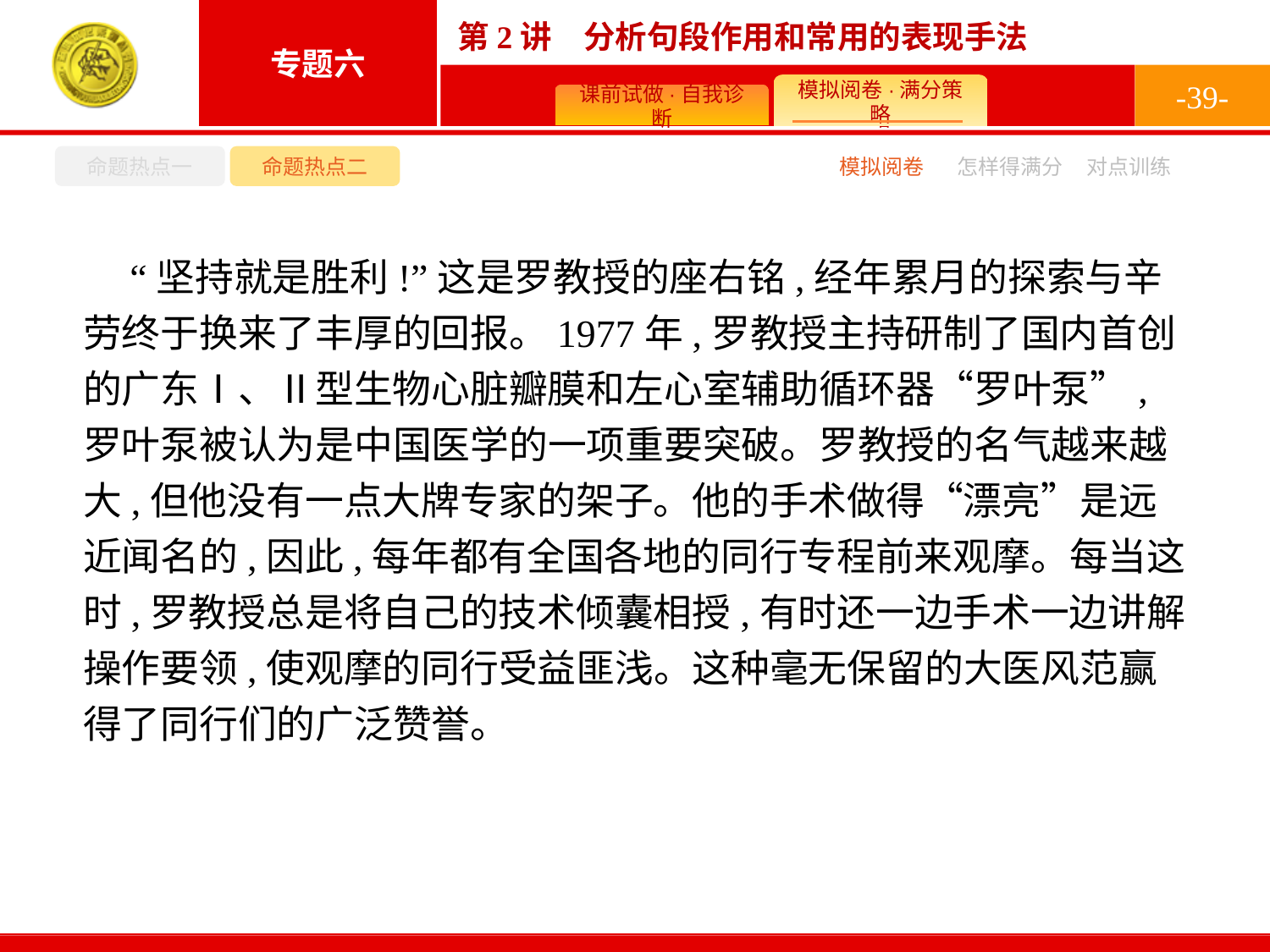

-39-
命题热点一
命题热点二
怎样得满分
模拟阅卷
对点训练
 “坚持就是胜利!”这是罗教授的座右铭,经年累月的探索与辛劳终于换来了丰厚的回报。1977年,罗教授主持研制了国内首创的广东Ⅰ、Ⅱ型生物心脏瓣膜和左心室辅助循环器“罗叶泵”,罗叶泵被认为是中国医学的一项重要突破。罗教授的名气越来越大,但他没有一点大牌专家的架子。他的手术做得“漂亮”是远近闻名的,因此,每年都有全国各地的同行专程前来观摩。每当这时,罗教授总是将自己的技术倾囊相授,有时还一边手术一边讲解操作要领,使观摩的同行受益匪浅。这种毫无保留的大医风范赢得了同行们的广泛赞誉。